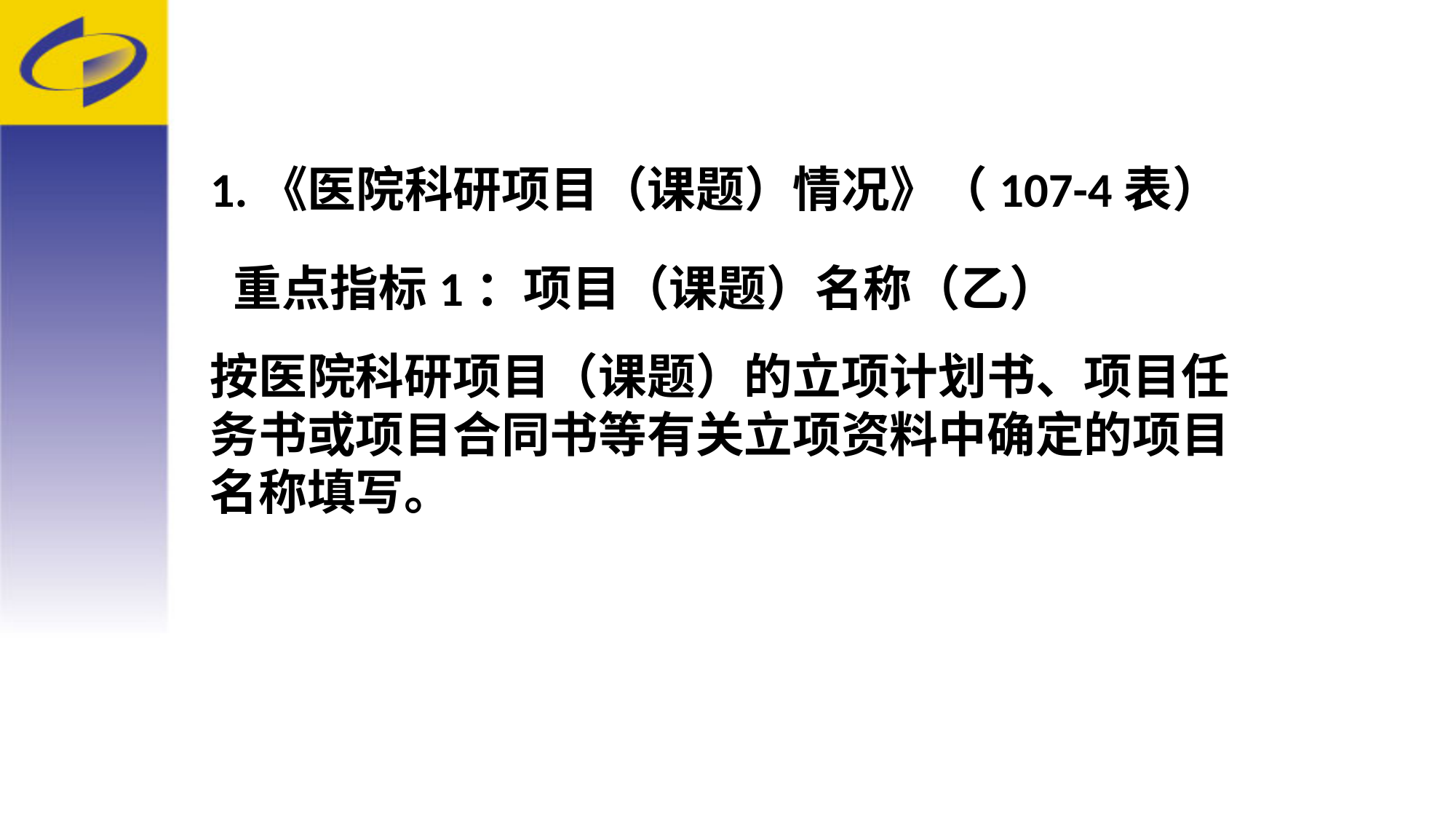

1.《医院科研项目（课题）情况》（107-4表）
重点指标1：项目（课题）名称（乙）
按医院科研项目（课题）的立项计划书、项目任务书或项目合同书等有关立项资料中确定的项目名称填写。